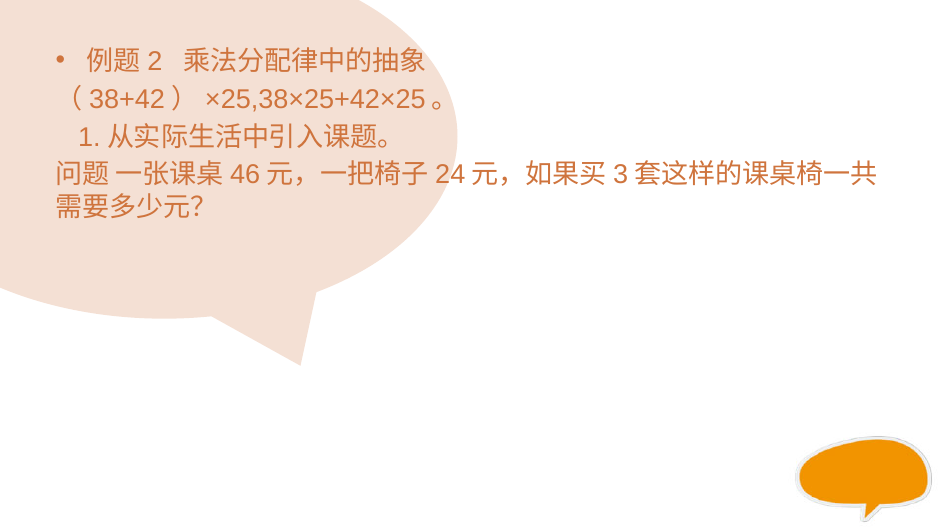

#
例题2  乘法分配律中的抽象
（38+42）×25,38×25+42×25。
   1.从实际生活中引入课题。
问题 一张课桌46元，一把椅子24元，如果买3套这样的课桌椅一共需要多少元？